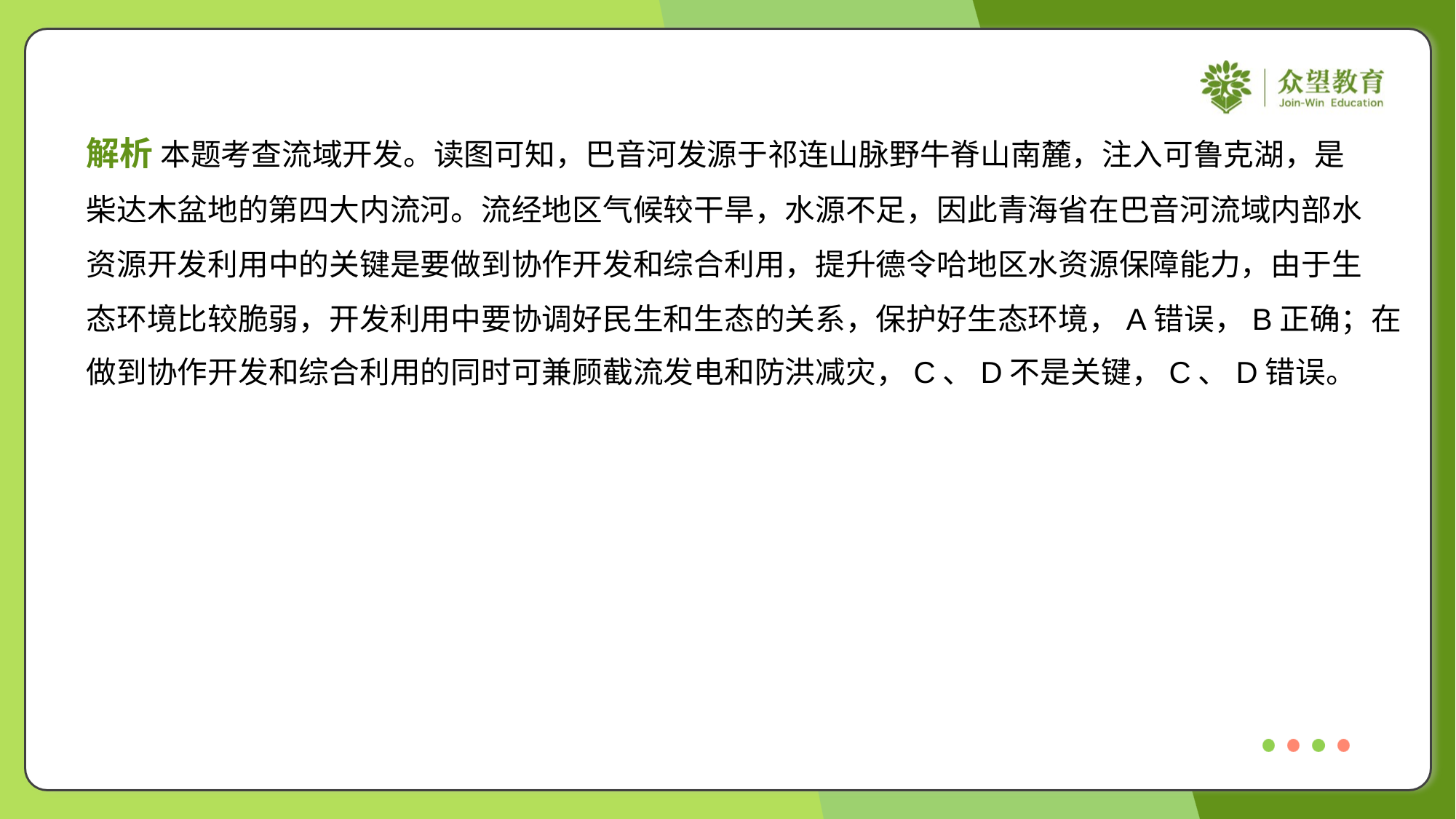

解析 本题考查流域开发。读图可知，巴音河发源于祁连山脉野牛脊山南麓，注入可鲁克湖，是
柴达木盆地的第四大内流河。流经地区气候较干旱，水源不足，因此青海省在巴音河流域内部水
资源开发利用中的关键是要做到协作开发和综合利用，提升德令哈地区水资源保障能力，由于生
态环境比较脆弱，开发利用中要协调好民生和生态的关系，保护好生态环境，A错误，B正确；在
做到协作开发和综合利用的同时可兼顾截流发电和防洪减灾，C、D不是关键，C、D错误。